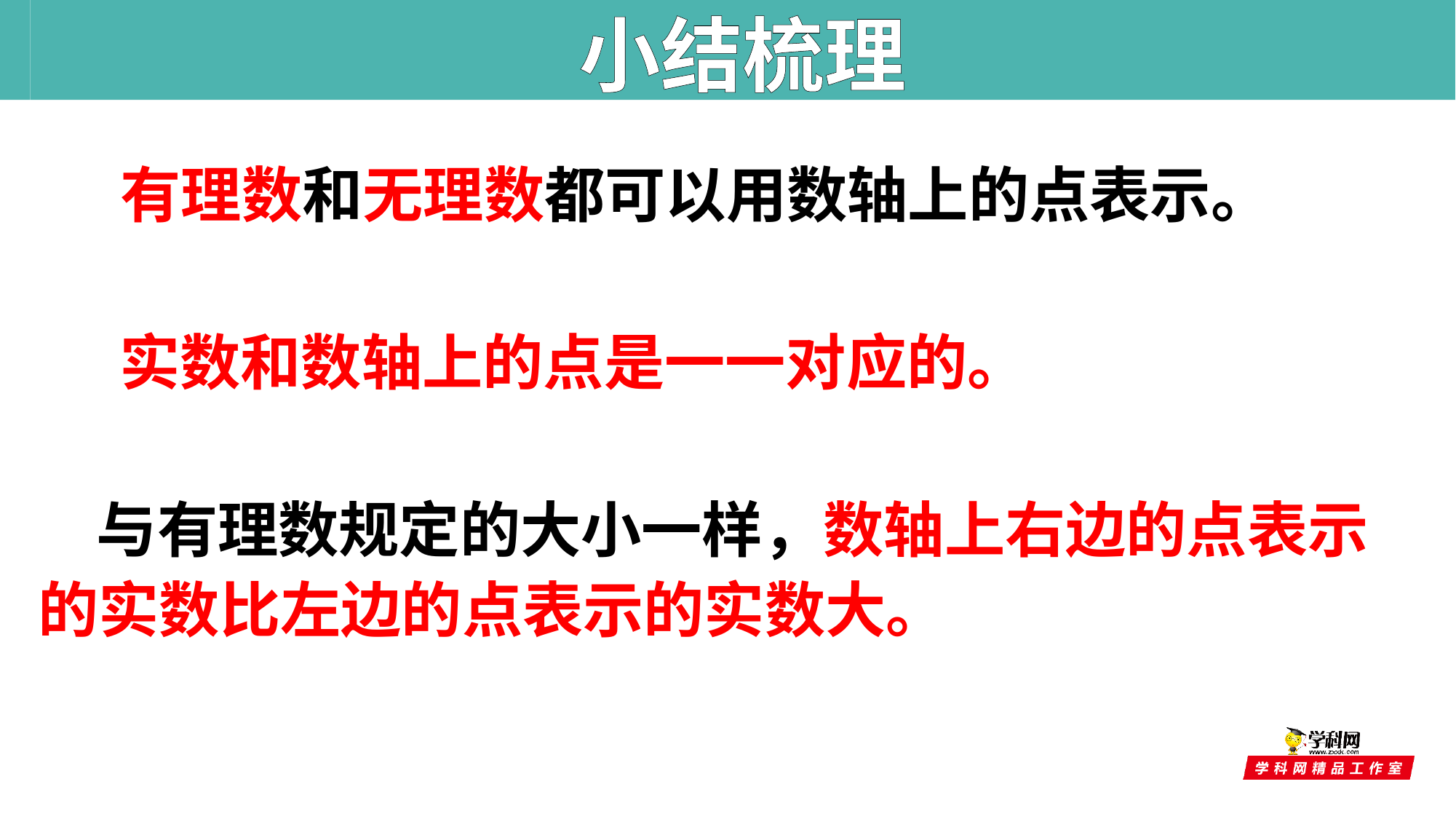

小结梳理
有理数和无理数都可以用数轴上的点表示。
实数和数轴上的点是一一对应的。
     与有理数规定的大小一样，数轴上右边的点表示的实数比左边的点表示的实数大。